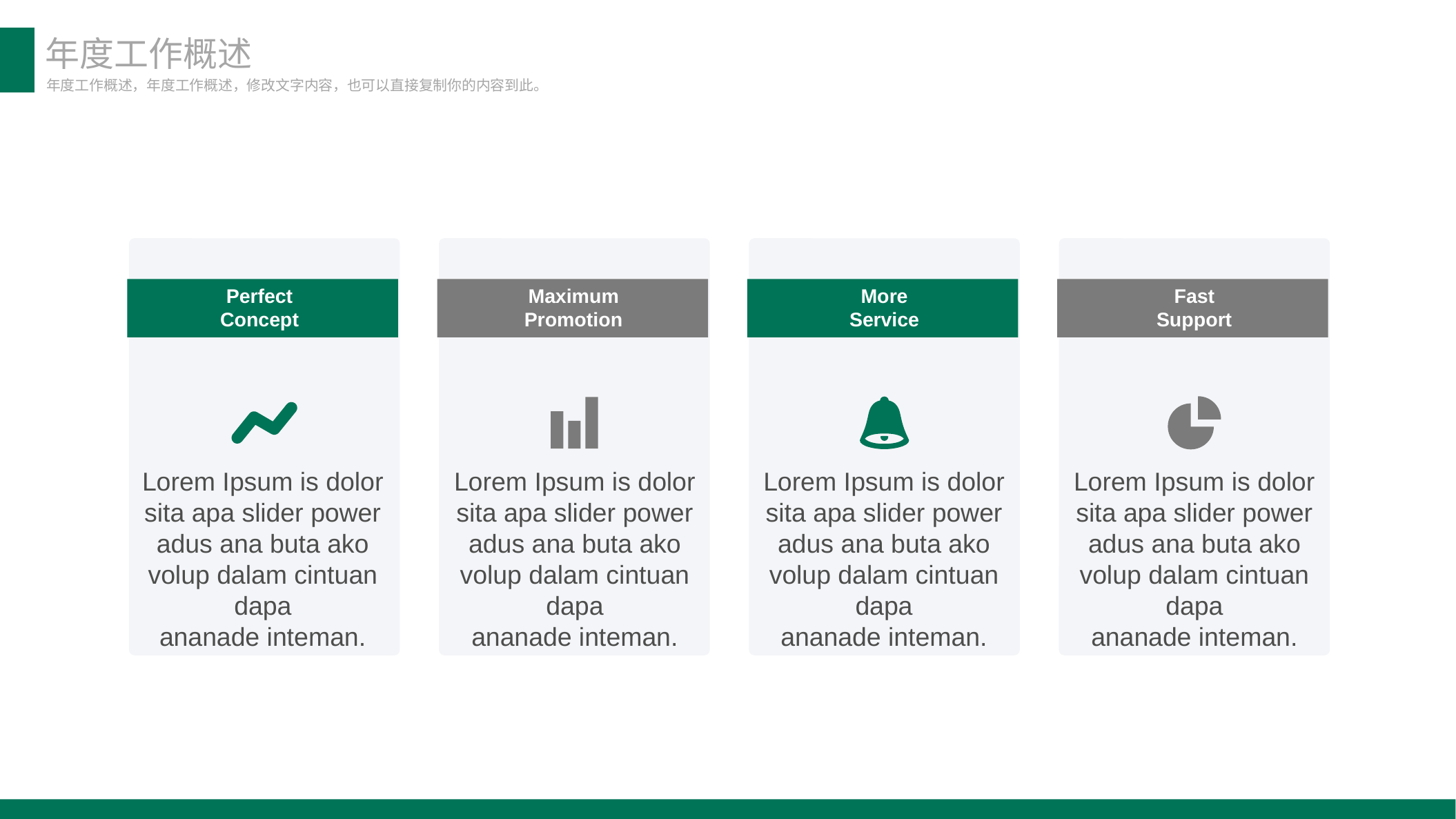

年度工作概述
年度工作概述，年度工作概述，修改文字内容，也可以直接复制你的内容到此。

Perfect Concept
Maximum Promotion
Perfect Concept
More Service
Fast Support

Lorem Ipsum is dolor sita apa slider power adus ana buta ako volup dalam cintuan dapa
ananade inteman.
Lorem Ipsum is dolor sita apa slider power adus ana buta ako volup dalam cintuan dapa
ananade inteman.
Lorem Ipsum is dolor sita apa slider power adus ana buta ako volup dalam cintuan dapa
ananade inteman.
Lorem Ipsum is dolor sita apa slider power adus ana buta ako volup dalam cintuan dapa
ananade inteman.